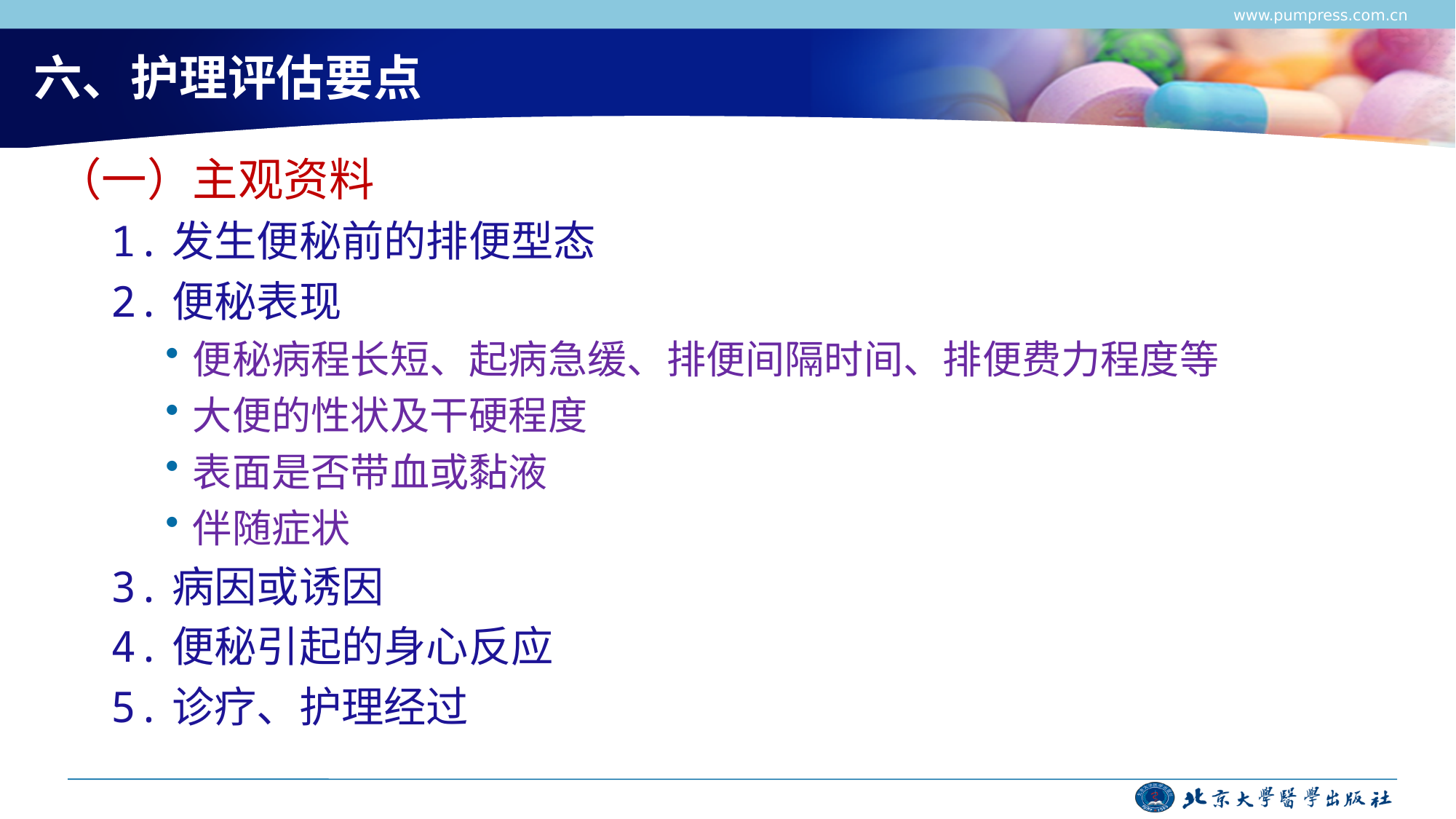

www.pumpress.com.cn
# 六、护理评估要点
（一）主观资料
1.发生便秘前的排便型态
2.便秘表现
便秘病程长短、起病急缓、排便间隔时间、排便费力程度等
大便的性状及干硬程度
表面是否带血或黏液
伴随症状
3.病因或诱因
4.便秘引起的身心反应
5.诊疗、护理经过